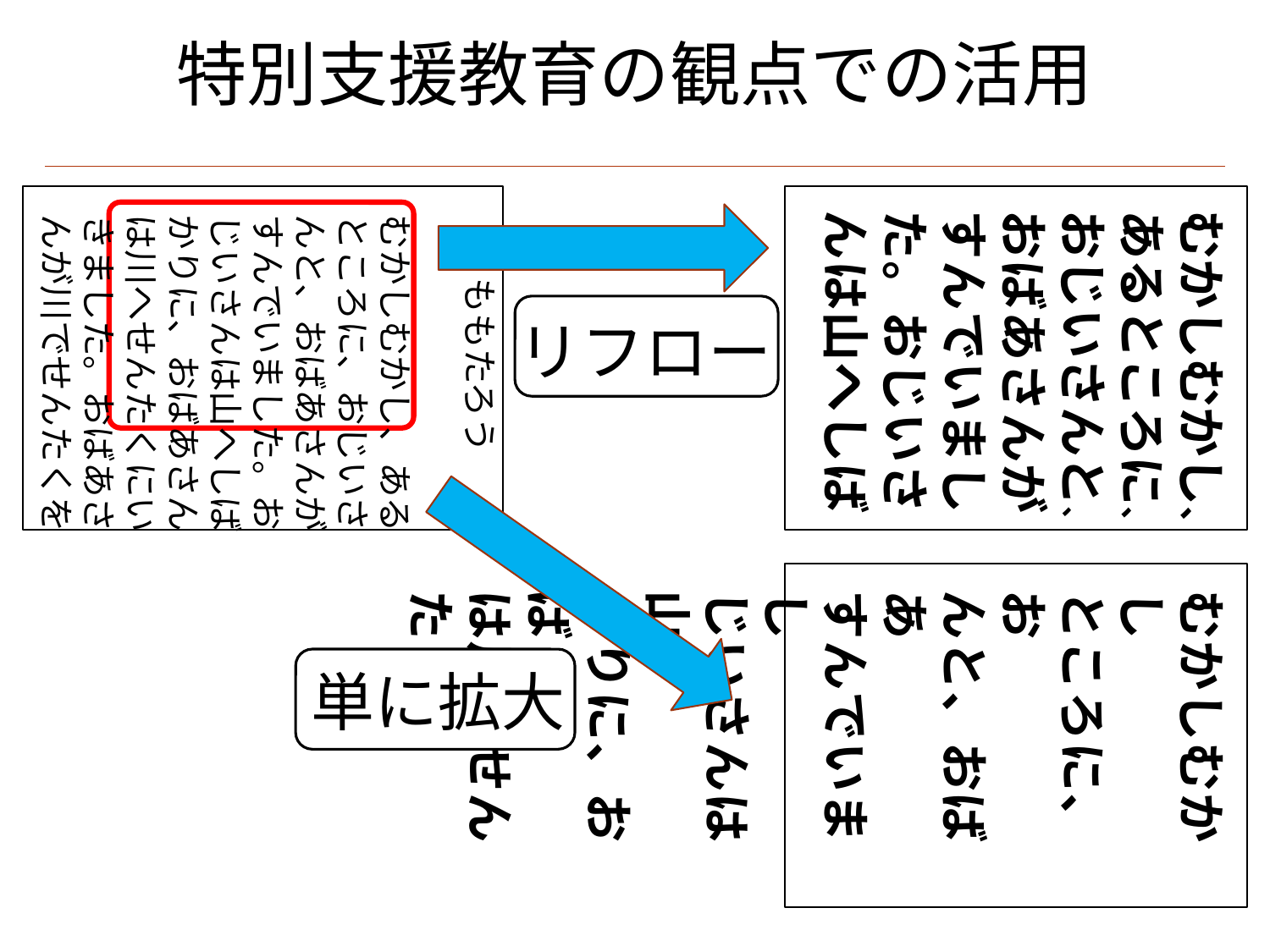

特別支援教育の観点での活用

むかしむかし、
あるところに、
おじいさんと、
お ば あ さ ん が
す ん で い ま し
た 。 お じ い さ
ん は 山 へ し ば

　　ももたろう

むかしむかし、ある
ところに、おじいさ
んと、おばあさんが
すんでいました。お
じいさんは山へしば
かりに、おばあさん
は川へせんたくにい
きました。おばあさ
んが川でせんたくを

リフロー

む か し む か し
と こ ろ に 、 お
ん と 、 お ば あ
す ん で い ま し
じ い さ ん は 山
か り に 、 お ば
は 川 へ せ ん た

単に拡大